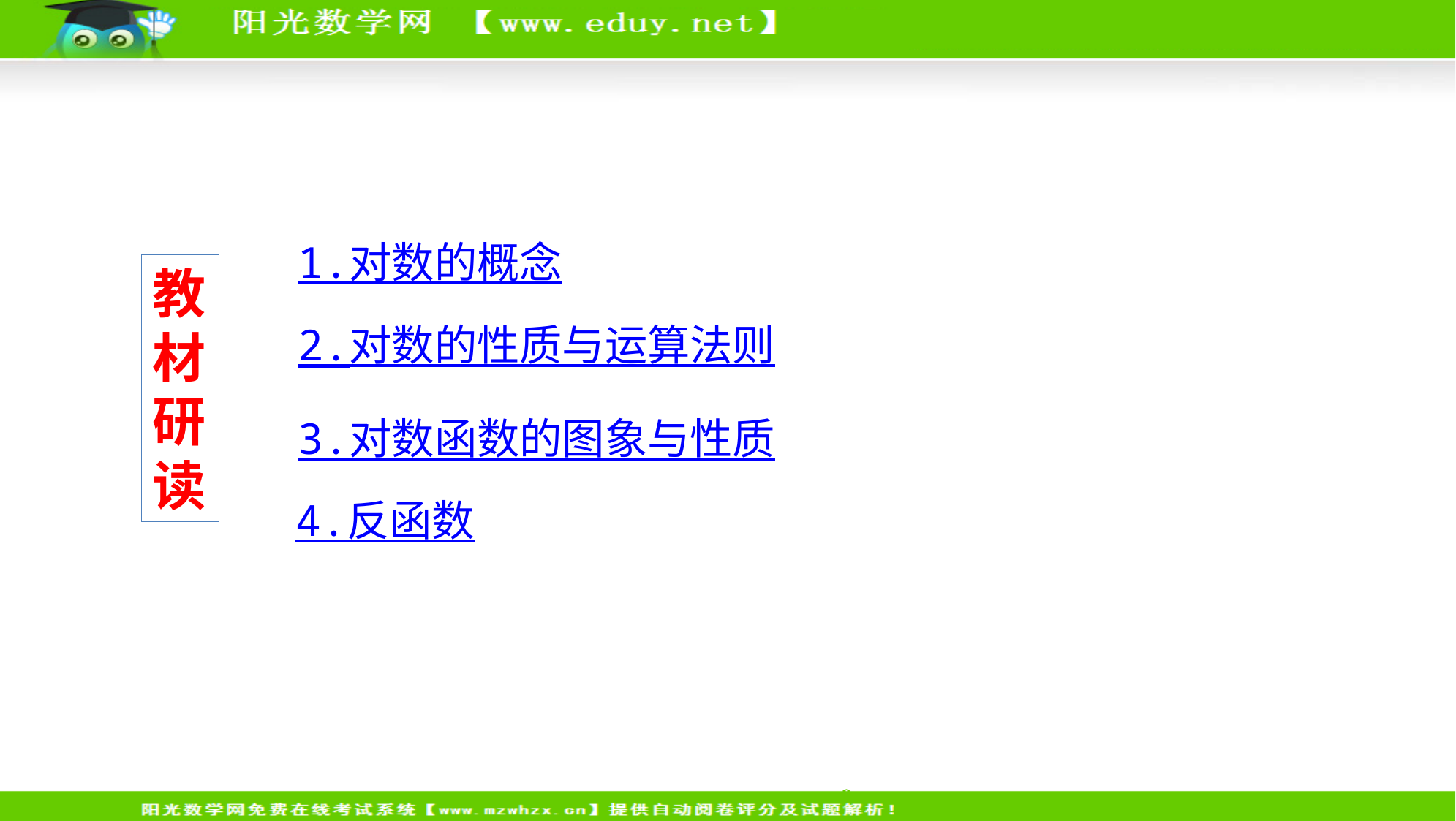

1.对数的概念
教材研读
2.对数的性质与运算法则
3.对数函数的图象与性质
4.反函数